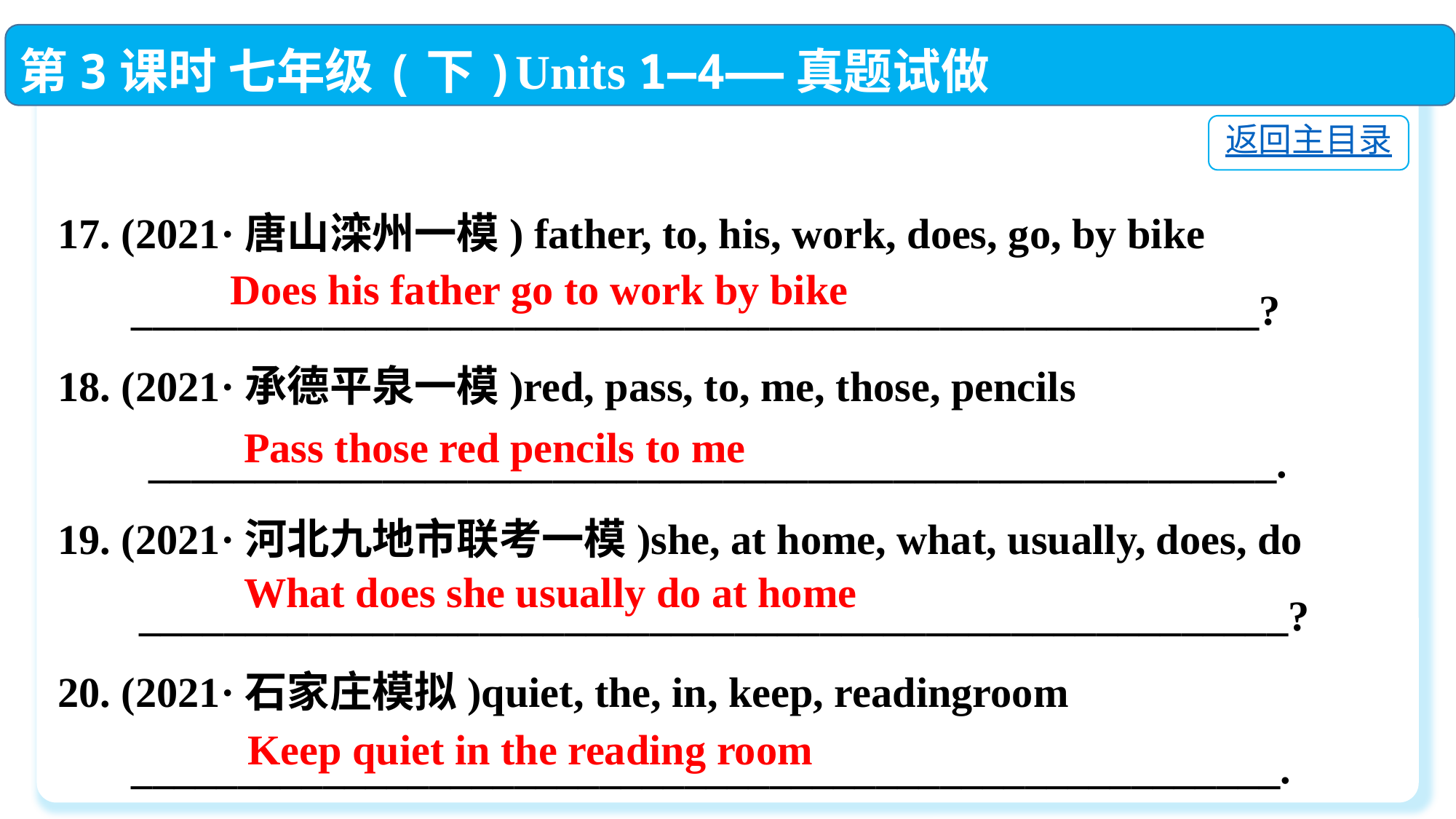

第3课时 七年级(下)Units 1—4——真题试做

返回主目录
17. (2021·唐山滦州一模) father, to, his, work, does, go, by bike
       _____________________________________________________?
18. (2021·承德平泉一模)red, pass, to, me, those, pencils
　    _____________________________________________________.
19. (2021·河北九地市联考一模)she, at home, what, usually, does, do
　   ______________________________________________________?
20. (2021·石家庄模拟)quiet, the, in, keep, readingroom
       ______________________________________________________.

Does his father go to work by bike
Pass those red pencils to me
What does she usually do at home
Keep quiet in the reading room